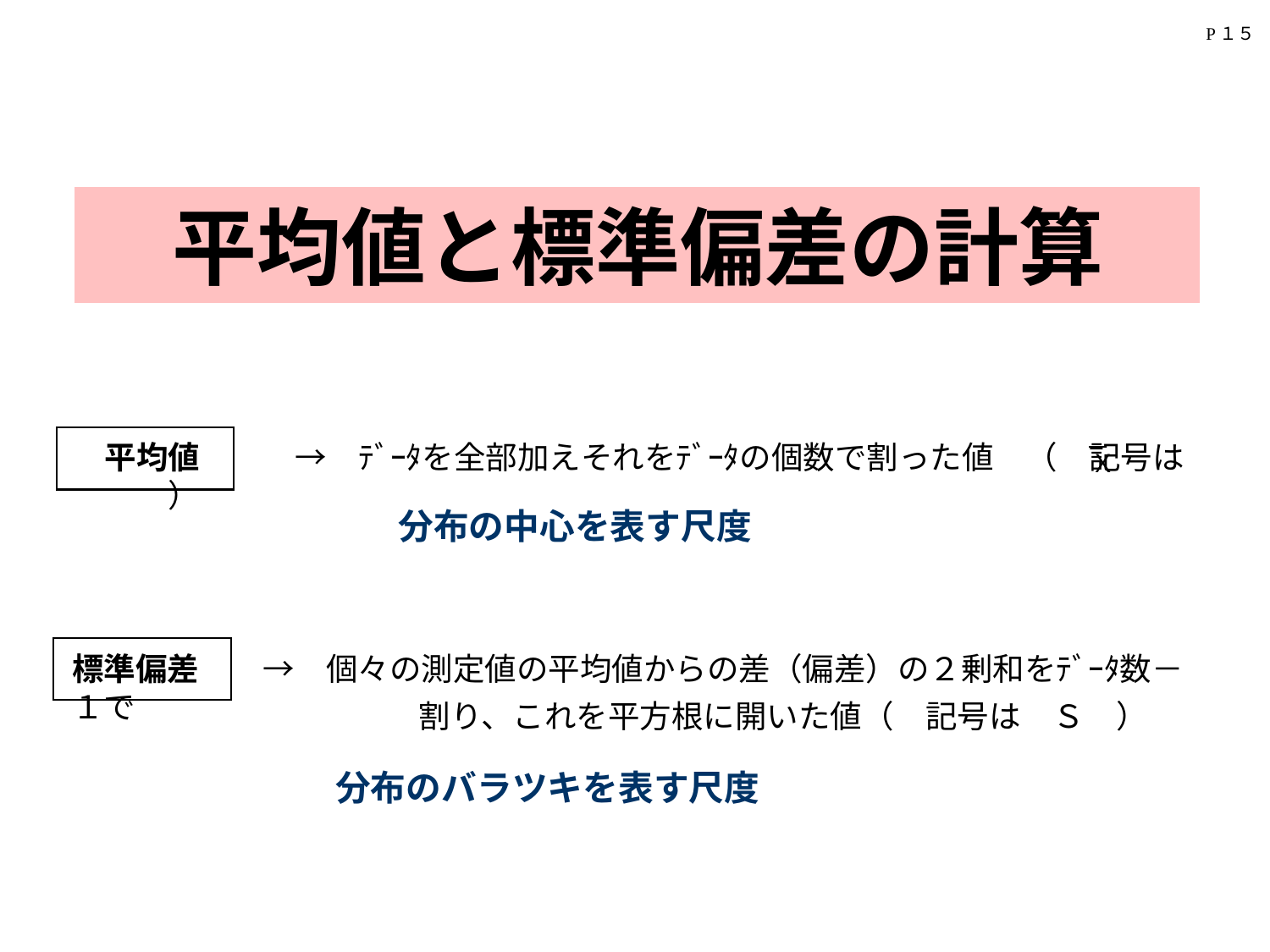

P１５
　平均値と標準偏差の計算
－

　平均値　　　→　ﾃﾞｰﾀを全部加えそれをﾃﾞｰﾀの個数で割った値　（　記号は　　　）
Ｘ
　　　　分布の中心を表す尺度

標準偏差　　→　個々の測定値の平均値からの差（偏差）の２剰和をﾃﾞｰﾀ数－１で
　　　　　　　　　　　割り、これを平方根に開いた値（　記号は　Ｓ　）
分布のバラツキを表す尺度